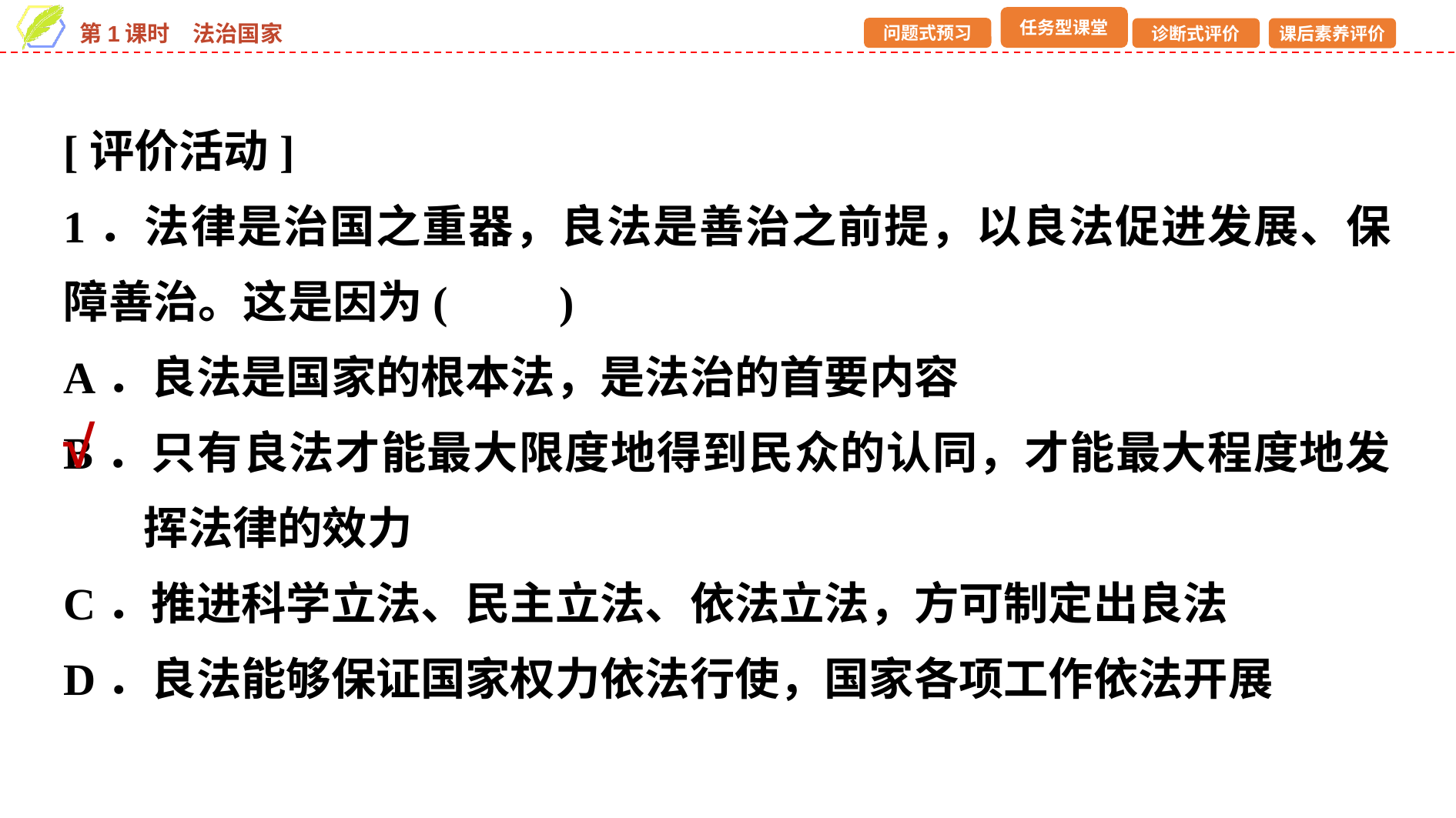

[评价活动]
1．法律是治国之重器，良法是善治之前提，以良法促进发展、保障善治。这是因为(　　)
A．良法是国家的根本法，是法治的首要内容
B．只有良法才能最大限度地得到民众的认同，才能最大程度地发挥法律的效力
C．推进科学立法、民主立法、依法立法，方可制定出良法
D．良法能够保证国家权力依法行使，国家各项工作依法开展
√